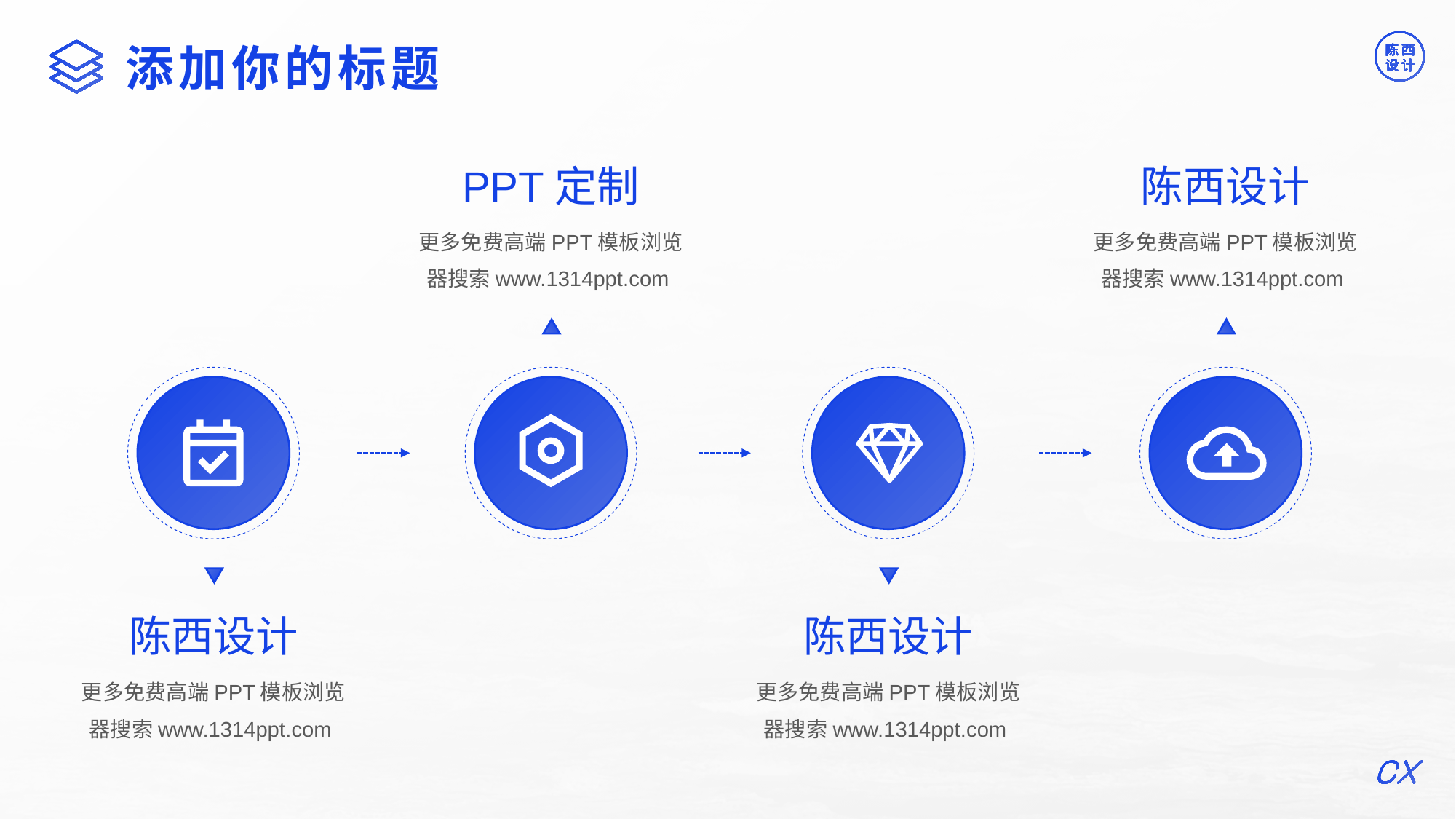

©版权所有：陈西设计之家(微信号：2090298045）
©版权所属公司：合肥陈西文化传媒科技有限公司

添加你的标题

PPT定制
陈西设计
更多免费高端PPT模板浏览器搜索www.1314ppt.com
更多免费高端PPT模板浏览器搜索www.1314ppt.com

陈西设计
陈西设计
更多免费高端PPT模板浏览器搜索www.1314ppt.com
更多免费高端PPT模板浏览器搜索www.1314ppt.com

©版权所有：陈西设计之家(微信号：2090298045）
©版权所属公司：合肥陈西文化传媒科技有限公司